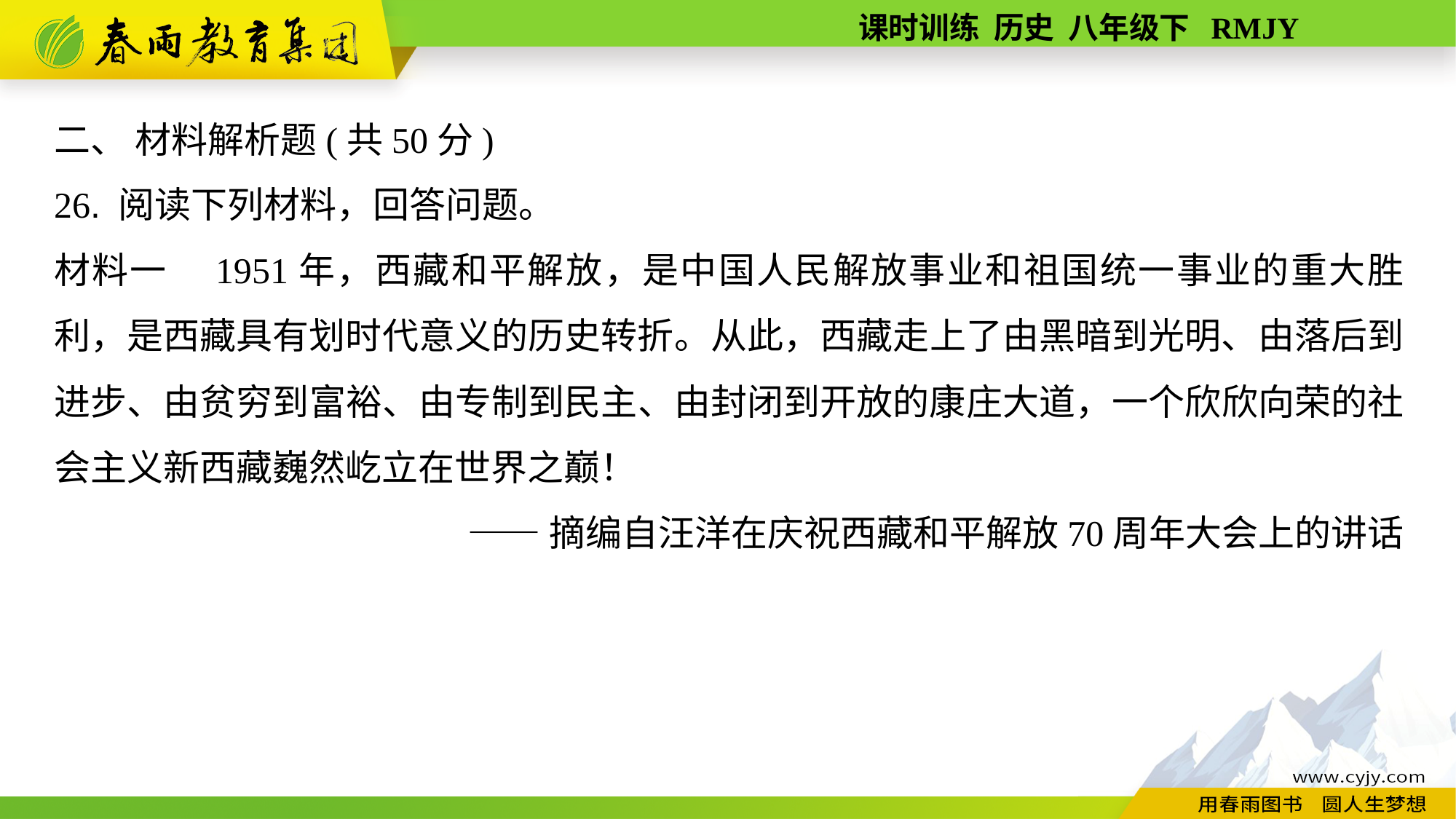

二、 材料解析题(共50分)
26. 阅读下列材料，回答问题。
材料一　1951年，西藏和平解放，是中国人民解放事业和祖国统一事业的重大胜利，是西藏具有划时代意义的历史转折。从此，西藏走上了由黑暗到光明、由落后到进步、由贫穷到富裕、由专制到民主、由封闭到开放的康庄大道，一个欣欣向荣的社会主义新西藏巍然屹立在世界之巅！
——摘编自汪洋在庆祝西藏和平解放70周年大会上的讲话